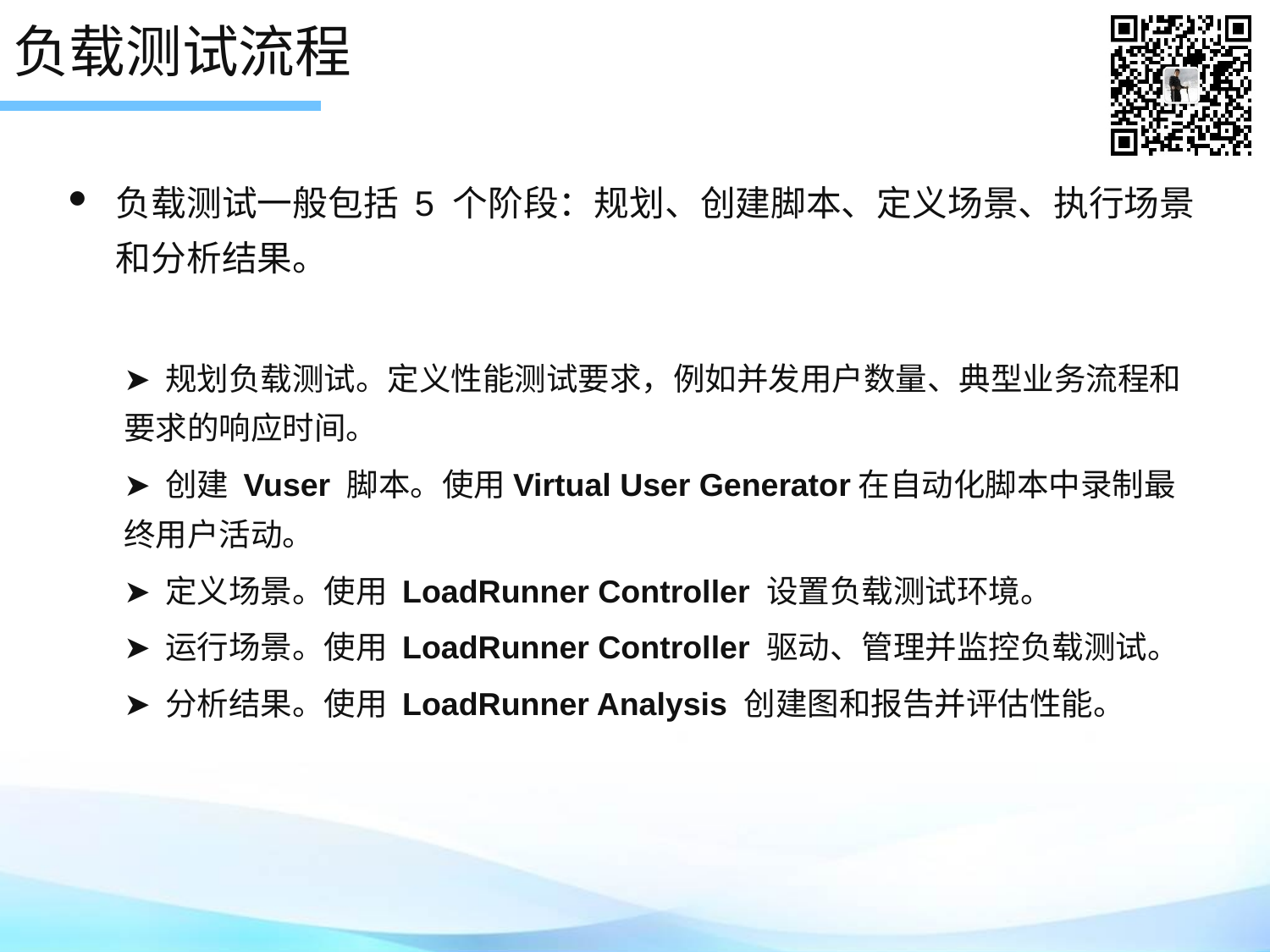

# 负载测试流程
负载测试一般包括 5 个阶段：规划、创建脚本、定义场景、执行场景和分析结果。

➤ 规划负载测试。定义性能测试要求，例如并发用户数量、典型业务流程和要求的响应时间。
➤ 创建 Vuser 脚本。使用Virtual User Generator在自动化脚本中录制最终用户活动。
➤ 定义场景。使用 LoadRunner Controller 设置负载测试环境。
➤ 运行场景。使用 LoadRunner Controller 驱动、管理并监控负载测试。
➤ 分析结果。使用 LoadRunner Analysis 创建图和报告并评估性能。